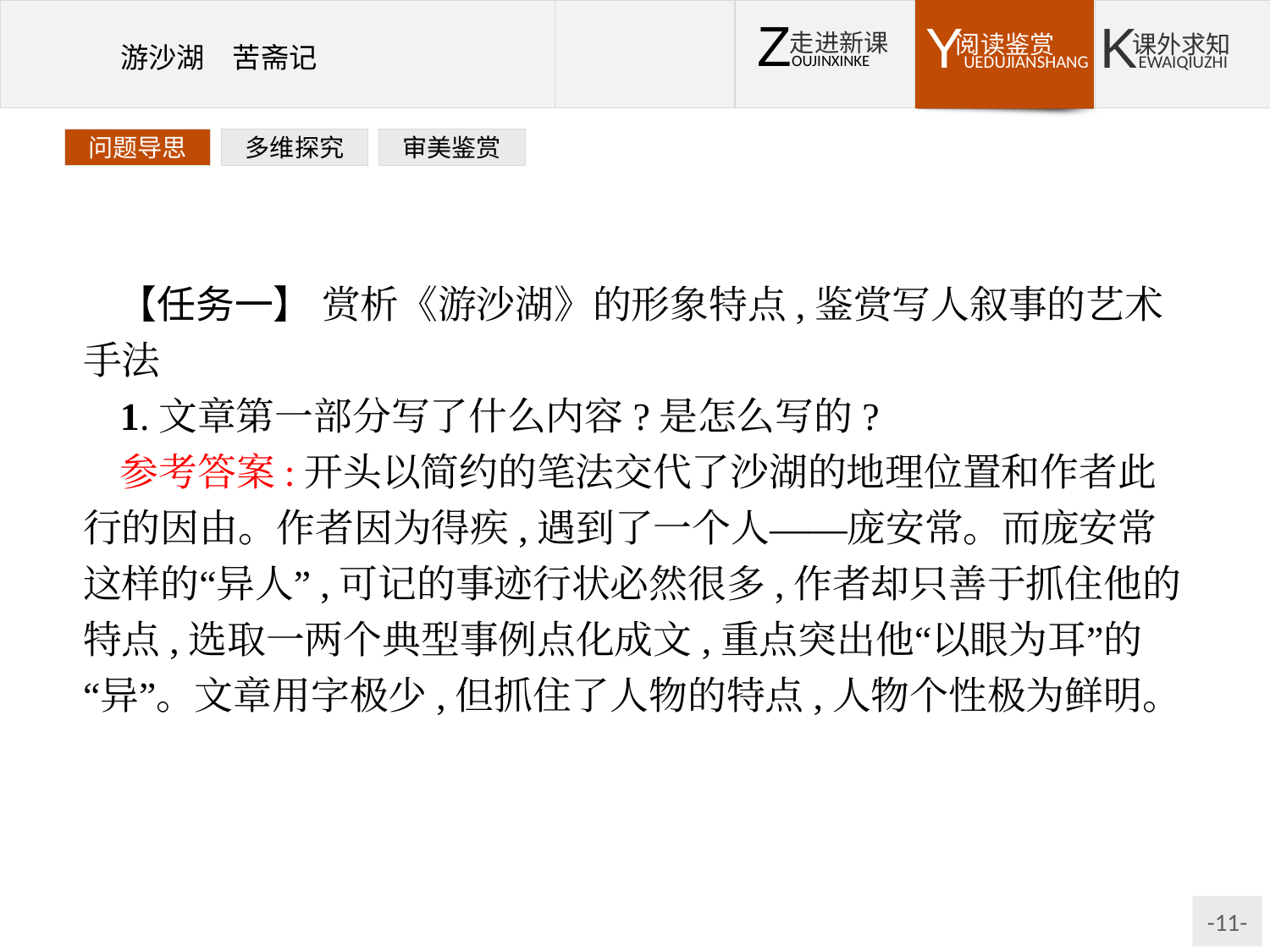

问题导思
多维探究
审美鉴赏
【任务一】 赏析《游沙湖》的形象特点,鉴赏写人叙事的艺术手法
1.文章第一部分写了什么内容?是怎么写的?
参考答案:开头以简约的笔法交代了沙湖的地理位置和作者此行的因由。作者因为得疾,遇到了一个人——庞安常。而庞安常这样的“异人”,可记的事迹行状必然很多,作者却只善于抓住他的特点,选取一两个典型事例点化成文,重点突出他“以眼为耳”的“异”。文章用字极少,但抓住了人物的特点,人物个性极为鲜明。